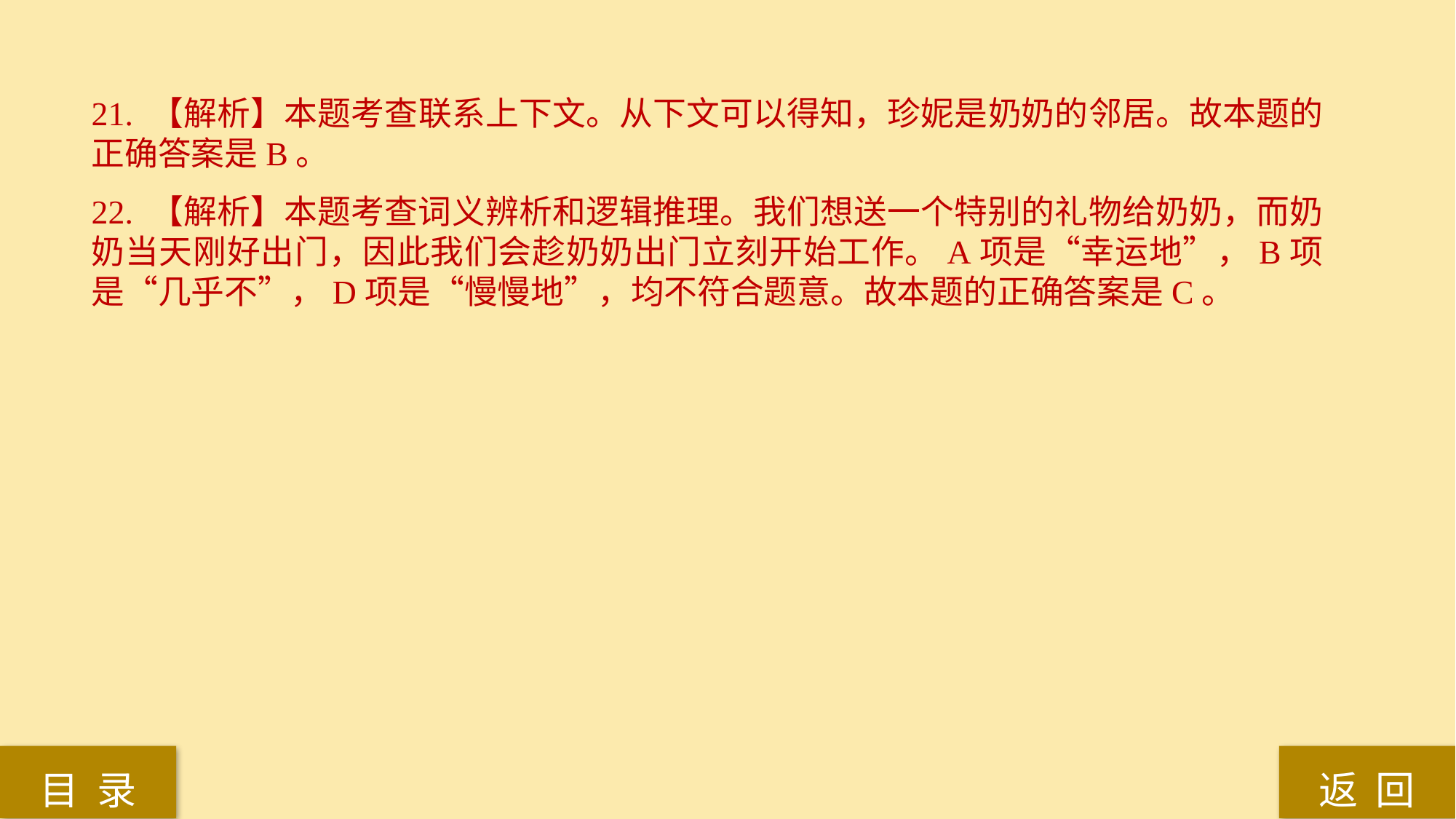

21. 【解析】本题考查联系上下文。从下文可以得知，珍妮是奶奶的邻居。故本题的正确答案是B。
22. 【解析】本题考查词义辨析和逻辑推理。我们想送一个特别的礼物给奶奶，而奶奶当天刚好出门，因此我们会趁奶奶出门立刻开始工作。A项是“幸运地”，B项是“几乎不”，D项是“慢慢地”，均不符合题意。故本题的正确答案是C。
返  回